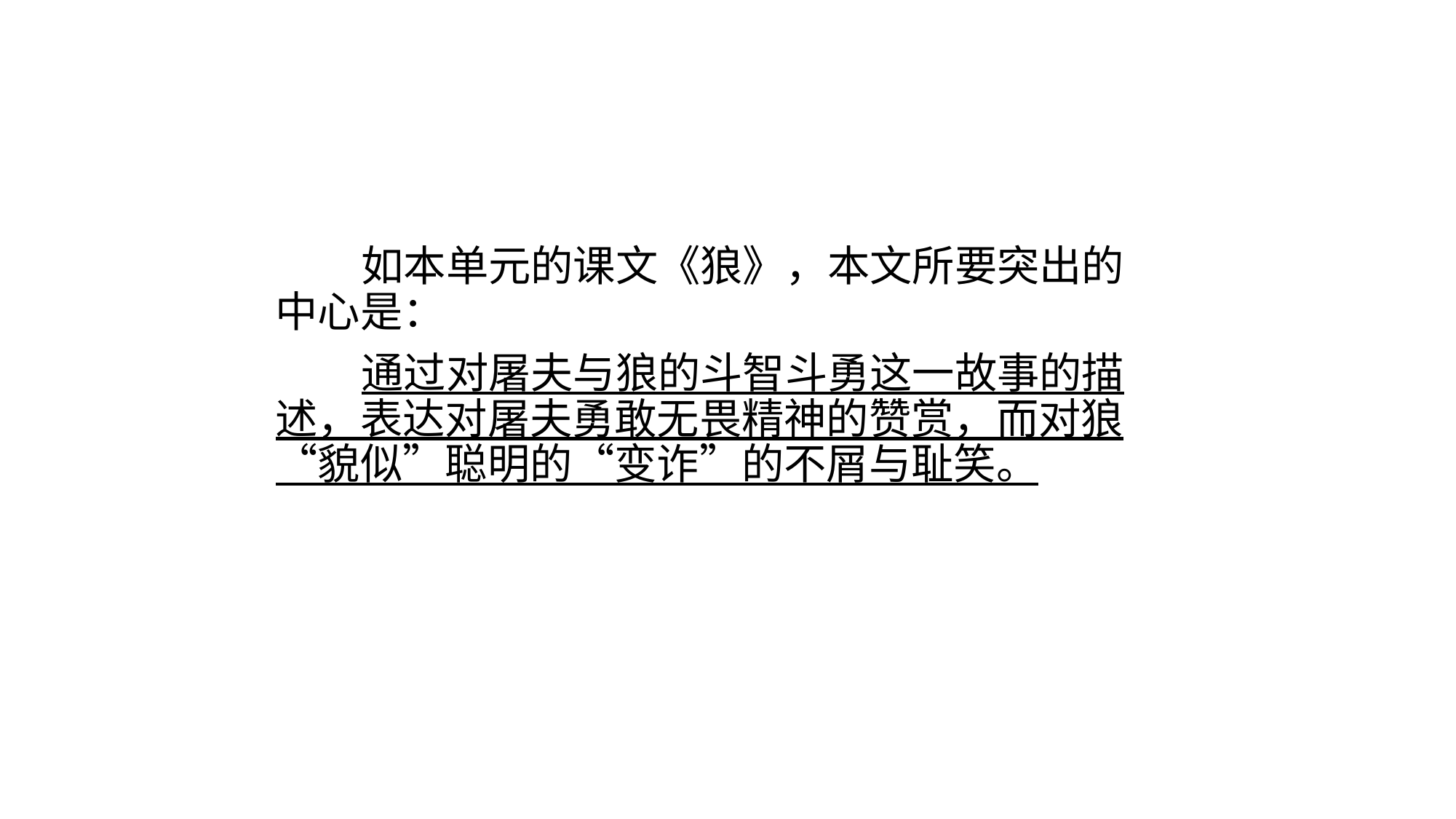

如本单元的课文《狼》，本文所要突出的中心是：
        通过对屠夫与狼的斗智斗勇这一故事的描述，表达对屠夫勇敢无畏精神的赞赏，而对狼“貌似”聪明的“变诈”的不屑与耻笑。